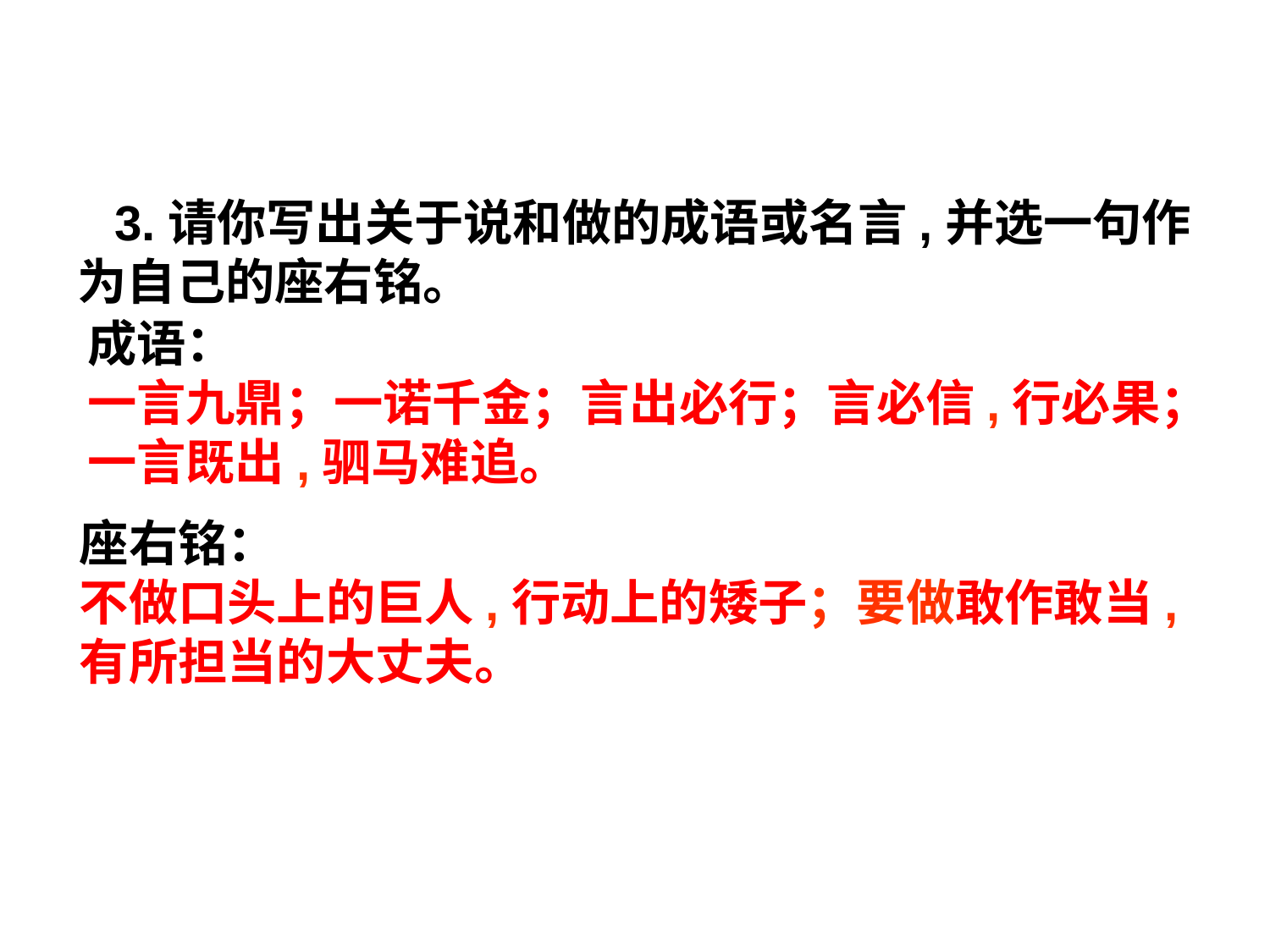

3.请你写出关于说和做的成语或名言,并选一句作为自己的座右铭。
成语：
一言九鼎；一诺千金；言出必行；言必信,行必果；一言既出,驷马难追。

座右铭：
不做口头上的巨人,行动上的矮子；要做敢作敢当,有所担当的大丈夫。